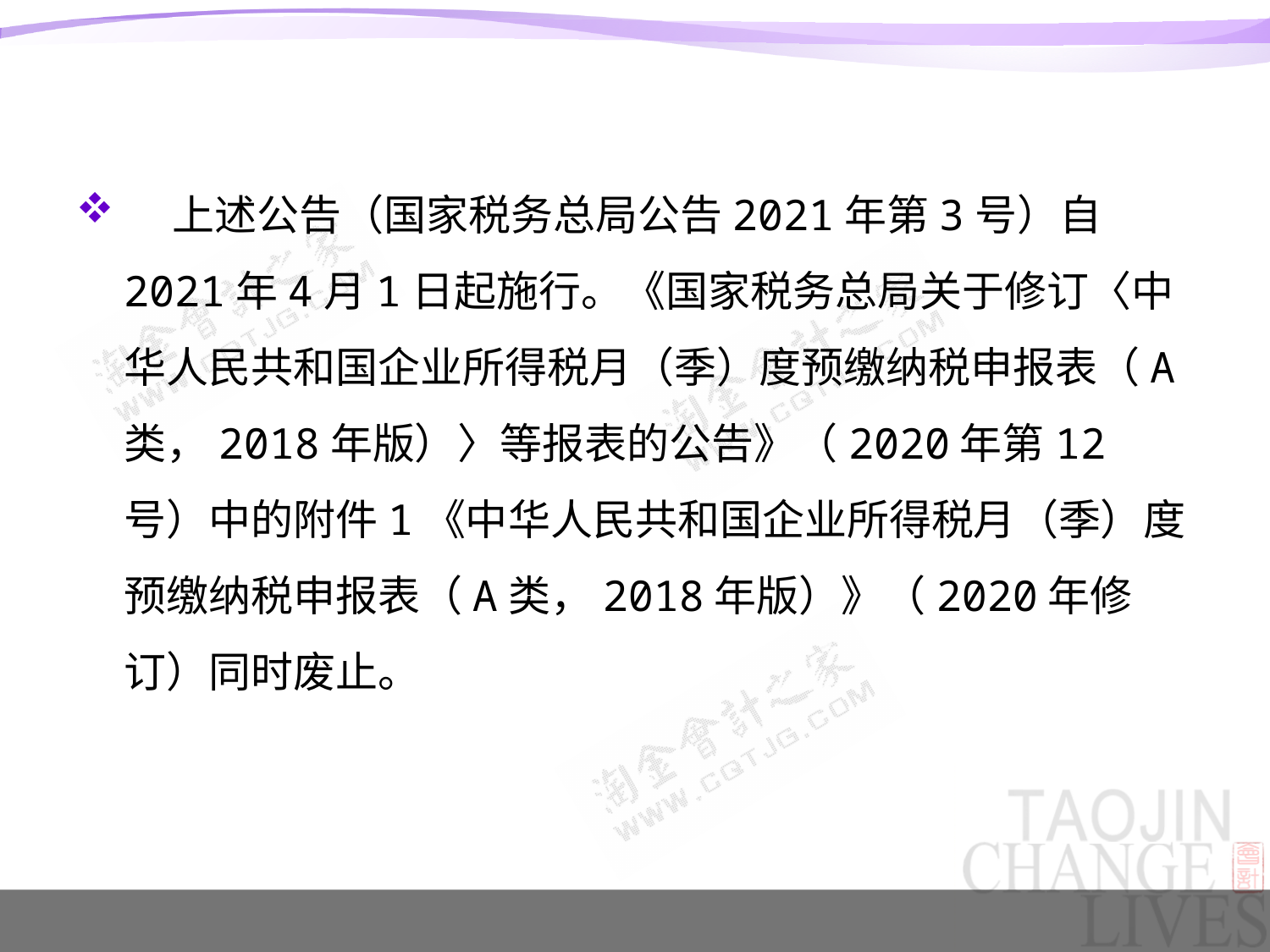

#
    上述公告（国家税务总局公告2021年第3号）自2021年4月1日起施行。《国家税务总局关于修订〈中华人民共和国企业所得税月（季）度预缴纳税申报表（A类，2018年版）〉等报表的公告》（2020年第12号）中的附件1《中华人民共和国企业所得税月（季）度预缴纳税申报表（A类，2018年版）》（2020年修订）同时废止。